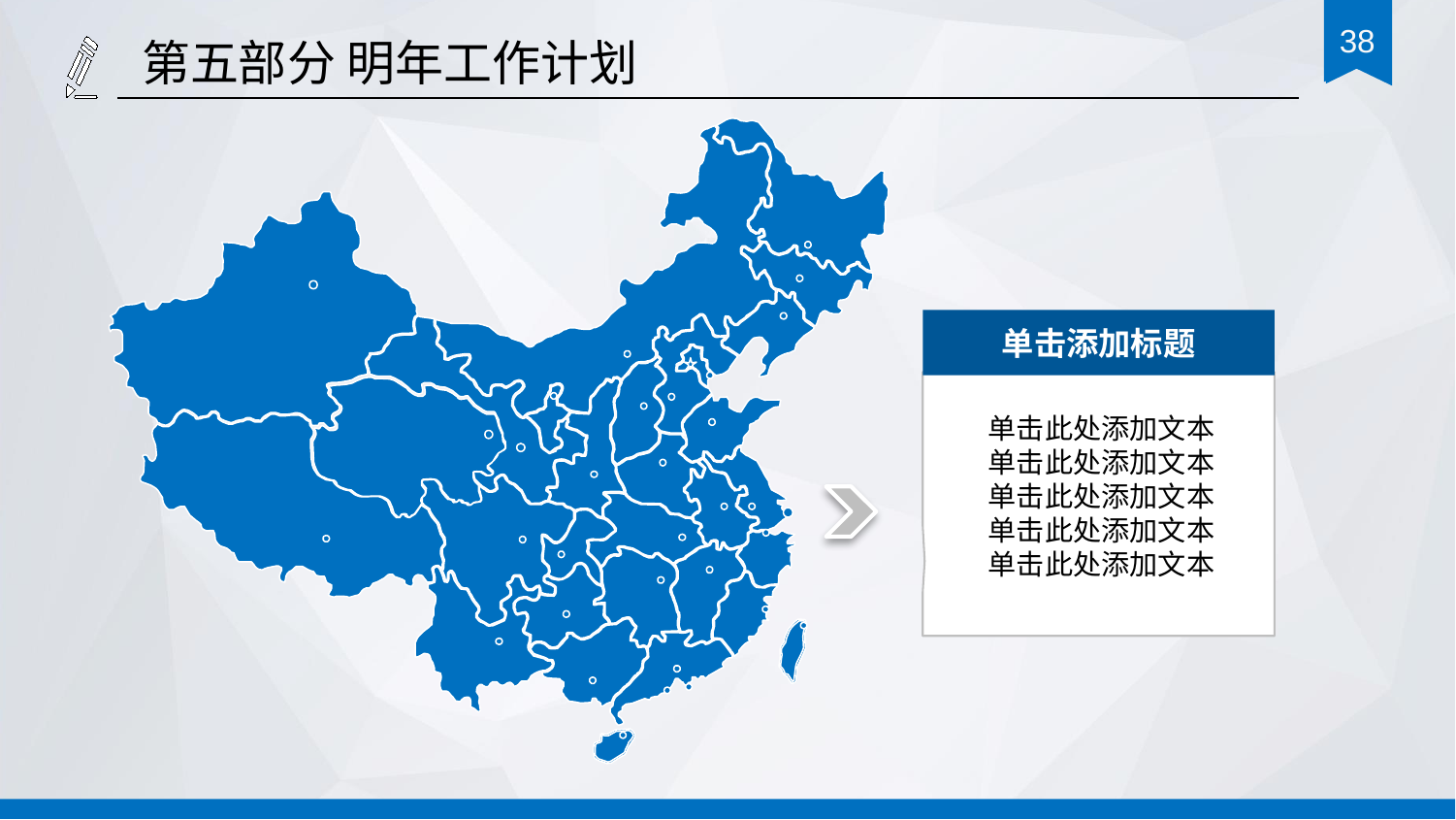

第五部分 明年工作计划

单击添加标题

单击此处添加文本
单击此处添加文本
单击此处添加文本
单击此处添加文本
单击此处添加文本